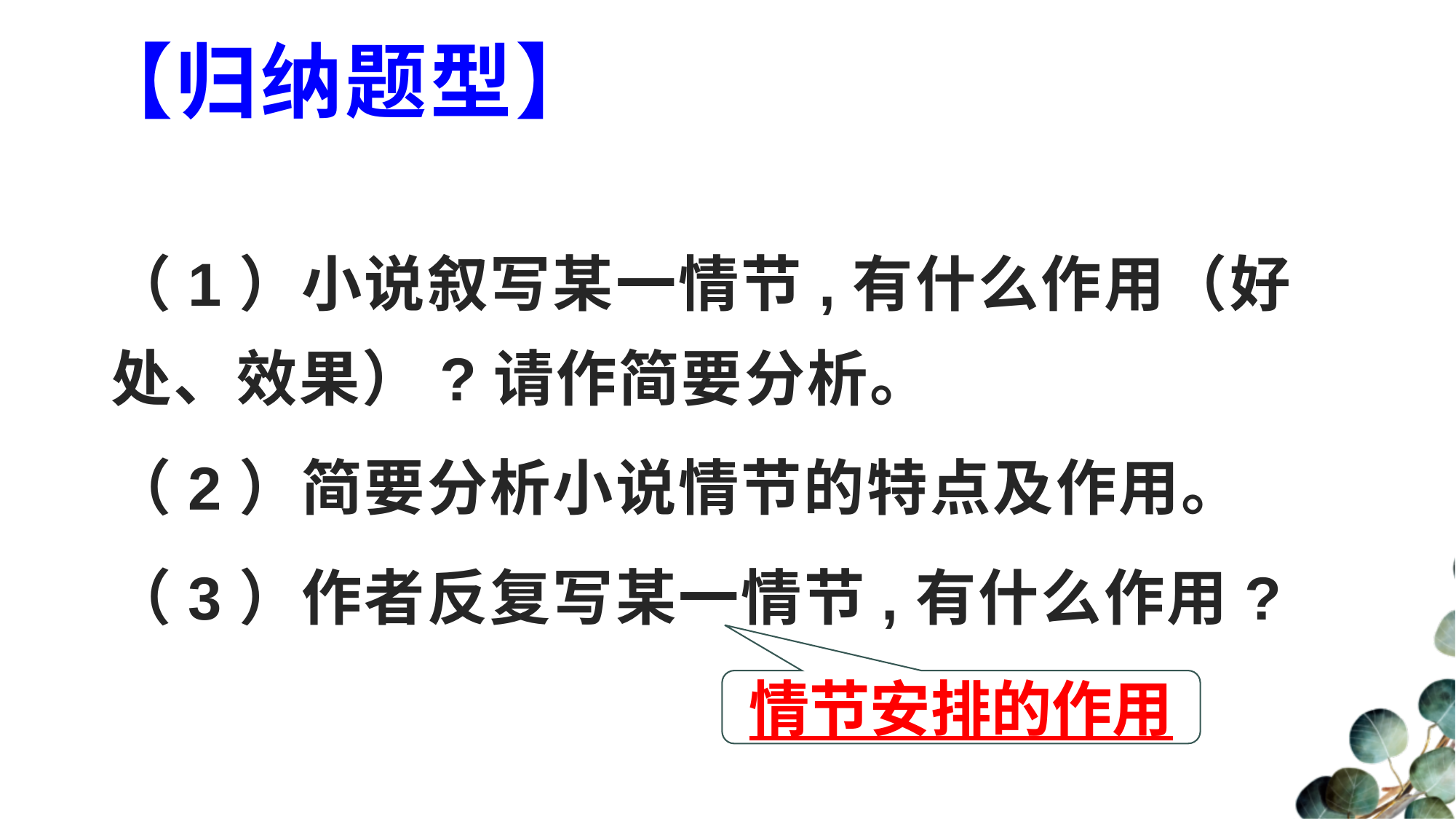

# 【归纳题型】
（1）小说叙写某一情节,有什么作用（好处、效果）?请作简要分析。
（2）简要分析小说情节的特点及作用。
（3）作者反复写某一情节,有什么作用?
情节安排的作用